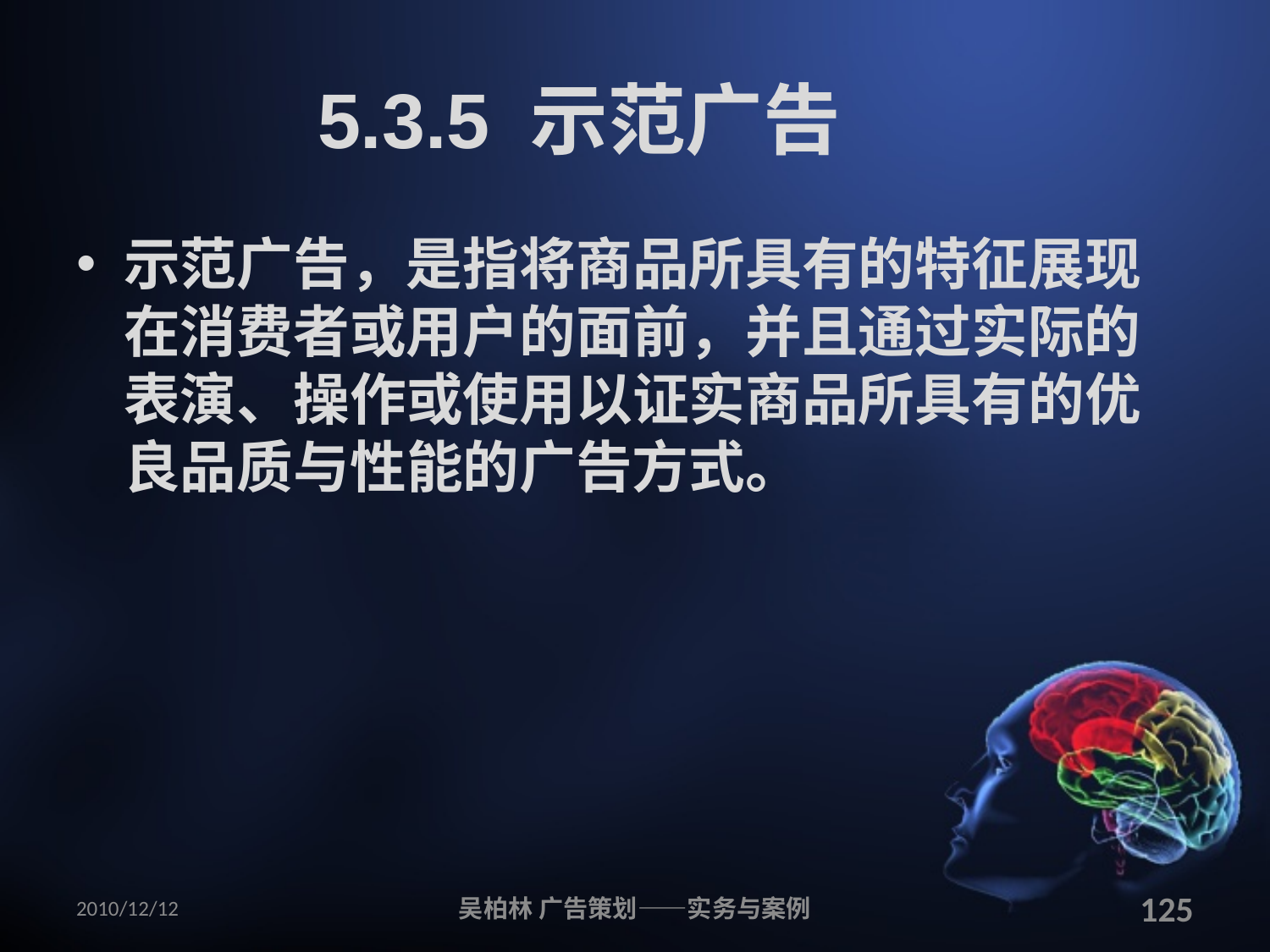

# 5.3.5 示范广告
示范广告，是指将商品所具有的特征展现在消费者或用户的面前，并且通过实际的表演、操作或使用以证实商品所具有的优良品质与性能的广告方式。

2010/12/12
吴柏林 广告策划——实务与案例
125